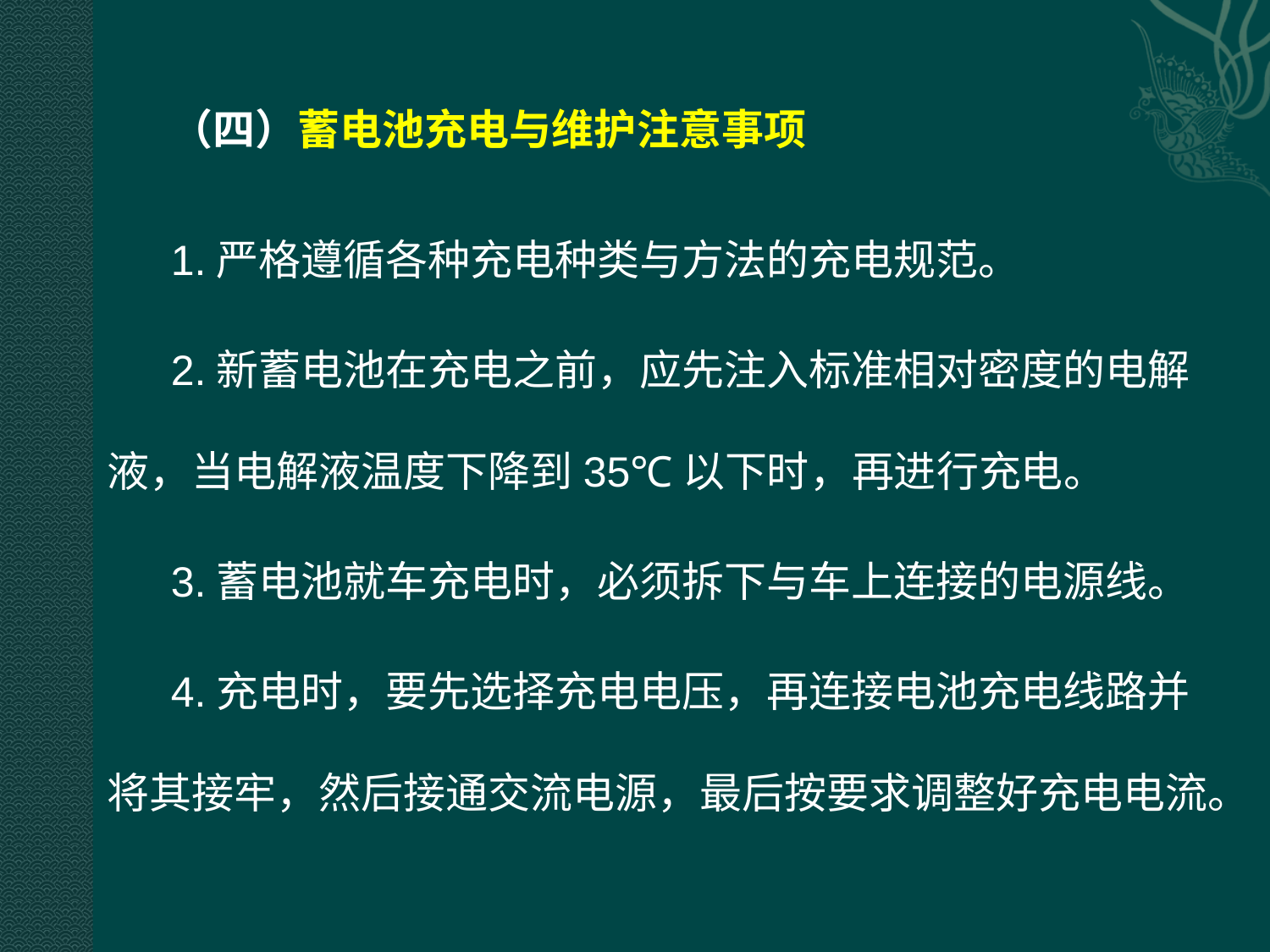

（四）蓄电池充电与维护注意事项
1.严格遵循各种充电种类与方法的充电规范。
2.新蓄电池在充电之前，应先注入标准相对密度的电解液，当电解液温度下降到35℃以下时，再进行充电。
3.蓄电池就车充电时，必须拆下与车上连接的电源线。
4.充电时，要先选择充电电压，再连接电池充电线路并将其接牢，然后接通交流电源，最后按要求调整好充电电流。